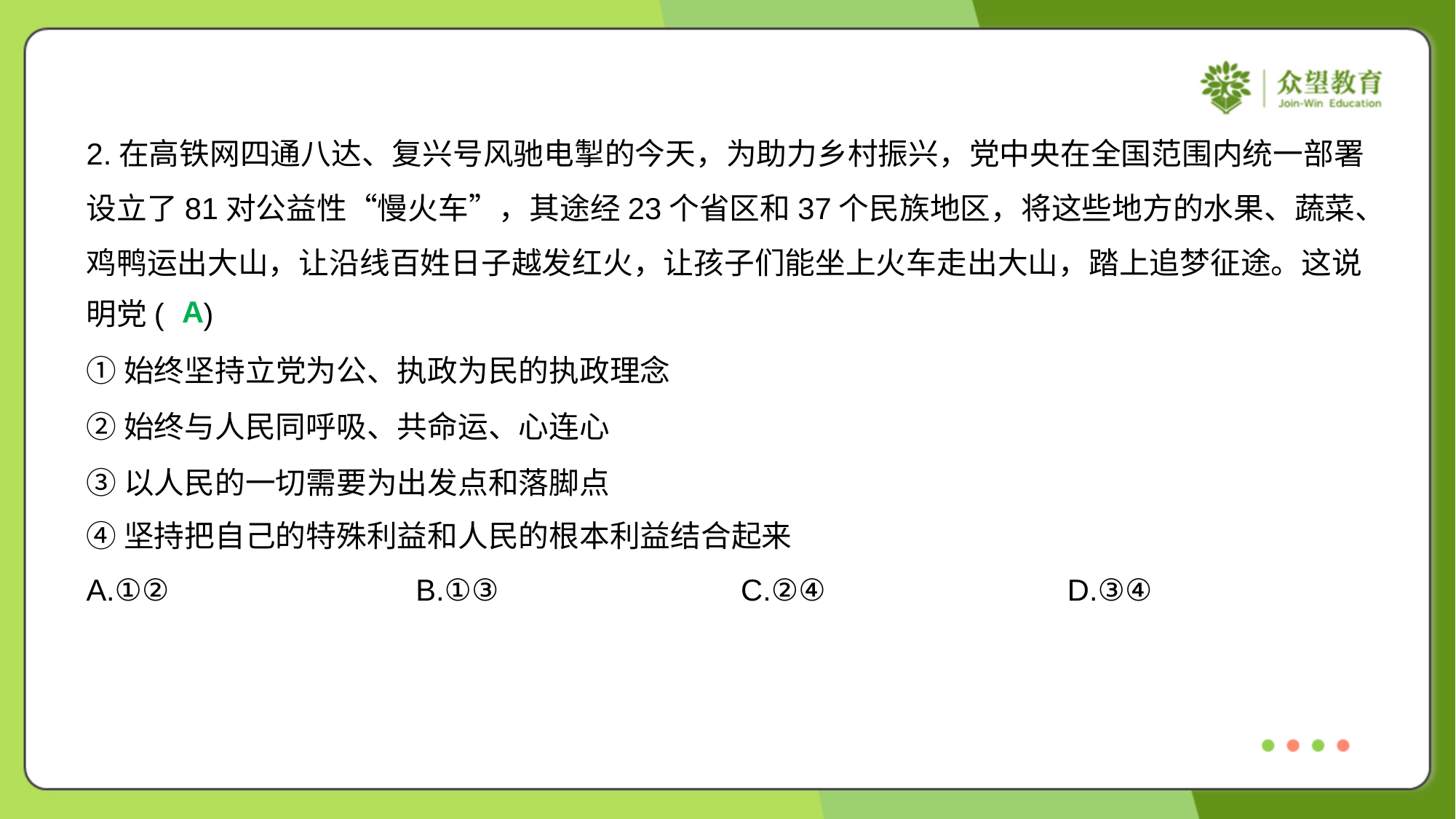

2.在高铁网四通八达、复兴号风驰电掣的今天，为助力乡村振兴，党中央在全国范围内统一部署
设立了81对公益性“慢火车”，其途经23个省区和37个民族地区，将这些地方的水果、蔬菜、
鸡鸭运出大山，让沿线百姓日子越发红火，让孩子们能坐上火车走出大山，踏上追梦征途。这说
明党(     )
A
①始终坚持立党为公、执政为民的执政理念
②始终与人民同呼吸、共命运、心连心
③以人民的一切需要为出发点和落脚点
④坚持把自己的特殊利益和人民的根本利益结合起来
A.①②	B.①③	C.②④	D.③④